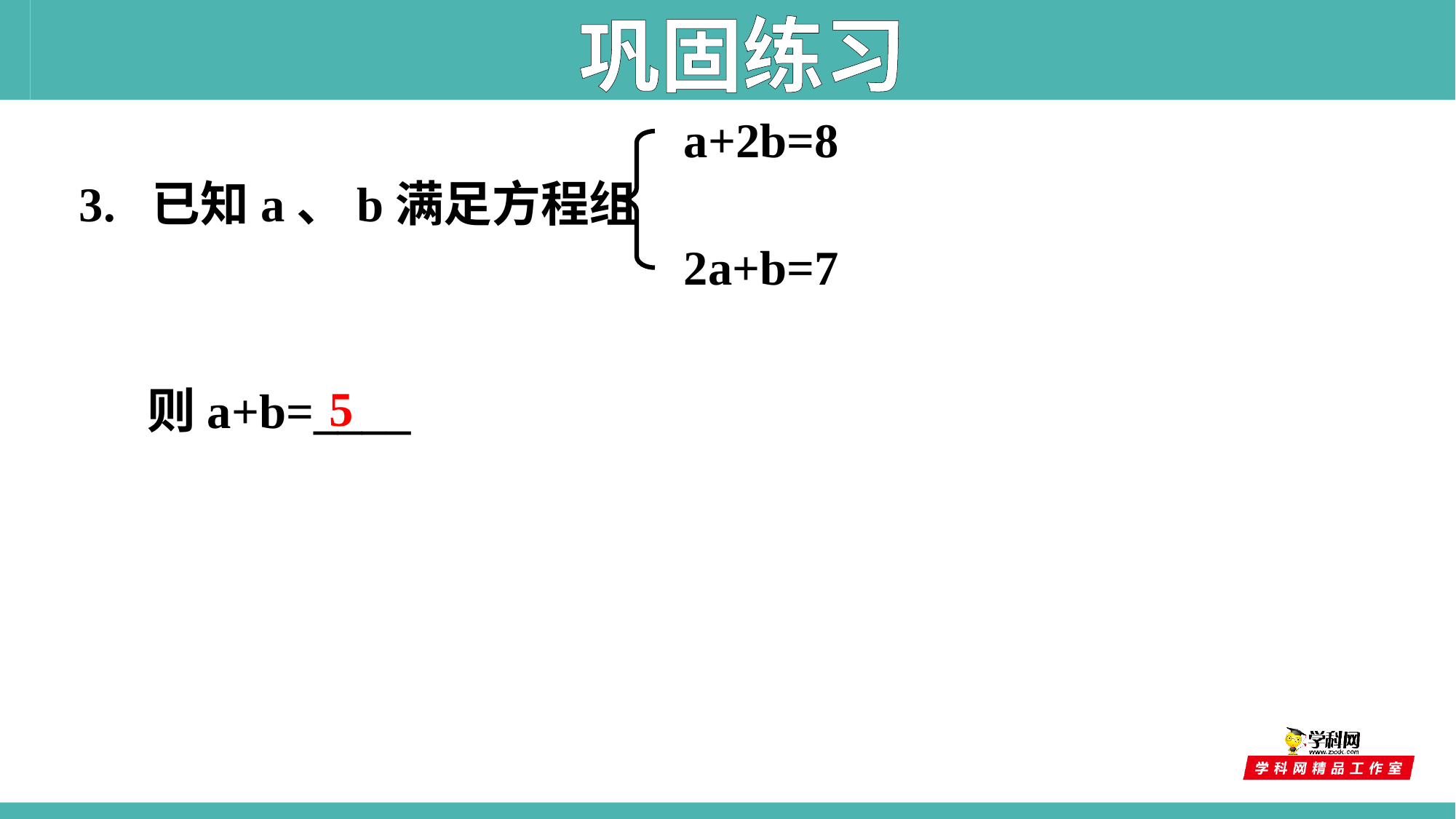

巩固练习
a+2b=8

3.  已知a、b满足方程组
2a+b=7
5
则a+b=____